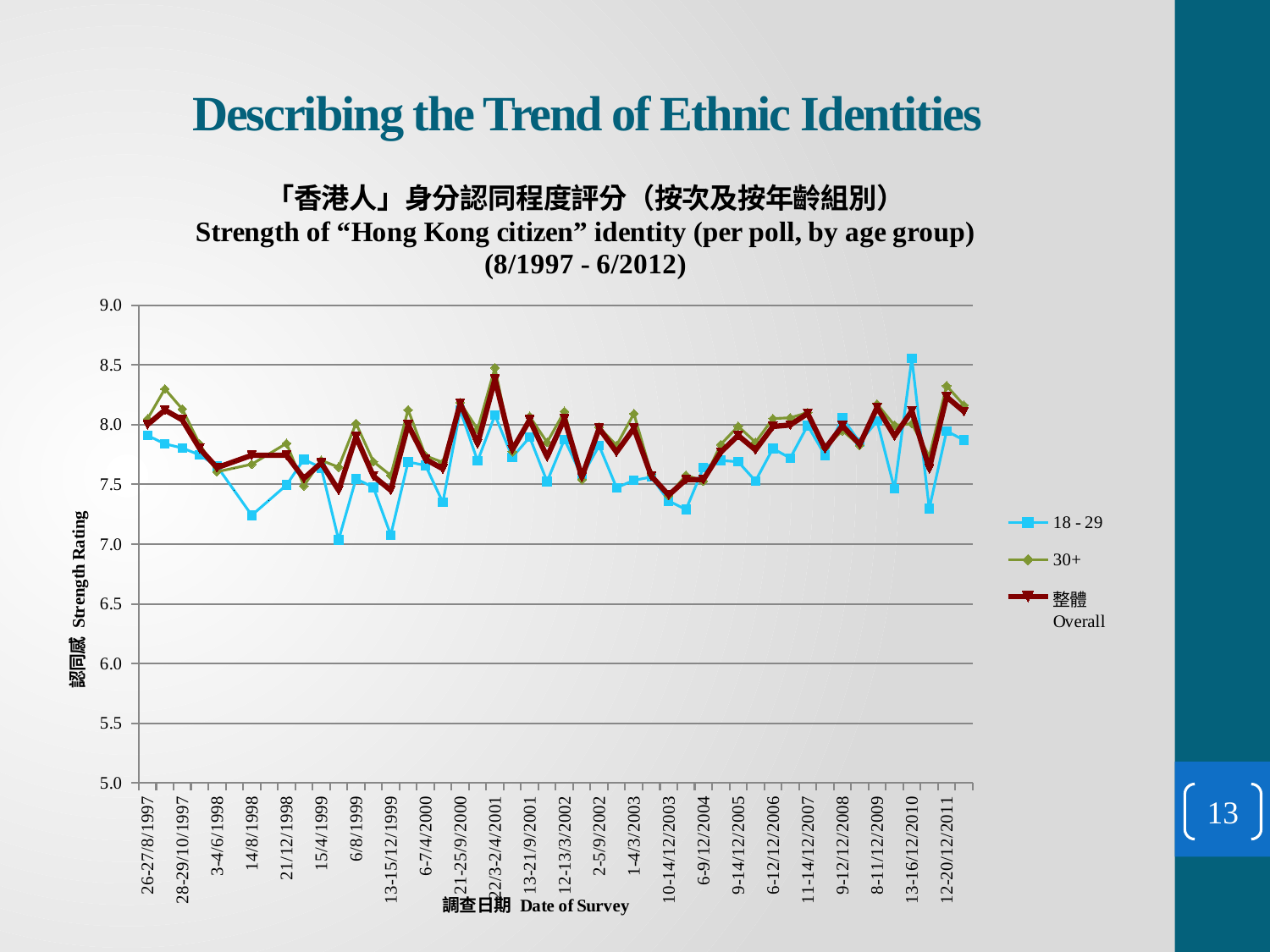

# Describing the Trend of Ethnic Identities

### Chart: 「香港人」身分認同程度評分（按次及按年齡組別） Strength of “Hong Kong citizen” identity (per poll, by age group)
(8/1997 - 6/2012)

| Category | 18 - 29 | 30+ | 整體 Overall |
|---|---|---|---|
| 26-27/8/1997 | 7.909677419354847 | 8.047904191616762 | 8.0 |
| 23-24/9/1997 | 7.839210881019482 | 8.299524207949851 | 8.1224 |
| 28-29/10/1997 | 7.804687499999999 | 8.13031161473086 | 8.040000000000001 |
| 8-9/12/1997 | 7.746575342465752 | 7.838129496402882 | 7.8 |
| 3-4/6/1998 | 7.651898734177218 | 7.605970149253731 | 7.64 |
| 22-24/6/1998 | 7.446639022261028 | 7.6373503997042675 | 7.691999999999998 |
| 14/8/1998 | 7.241379310344834 | 7.668730650154796 | 7.744 |
| 29/9/1998 | 7.36784034080878 | 7.755844950669864 | 7.744 |
| 21/12/1998 | 7.494301371272736 | 7.84295925118493 | 7.744 |
| 8-9/2/1999 | 7.709517288599792 | 7.487923456886156 | 7.55 |
| 15/4/1999 | 7.6389785432105155 | 7.701158643142699 | 7.68 |
| 8/6/1999 | 7.03531954000149 | 7.644490270600785 | 7.45 |
| 6/8/1999 | 7.546941823365691 | 8.010818764865391 | 7.9 |
| 26-27/10/1999 | 7.475593100308569 | 7.691026572441276 | 7.57 |
| 13-15/12/1999 | 7.075942060852594 | 7.574964709378635 | 7.45 |
| 1-2/2/2000 | 7.688265013802802 | 8.124029763934283 | 8.0 |
| 6-7/4/2000 | 7.65850494567861 | 7.739432254865497 | 7.71 |
| 7-8/6/2000 | 7.348840788936418 | 7.683868154869086 | 7.63 |
| 21-25/9/2000 | 8.121171632239582 | 8.183495489165301 | 8.18 |
| 4-12/12/2000 | 7.695904555167394 | 7.961560556070994 | 7.84 |
| 22/3-2/4/2001 | 8.079591430175455 | 8.476274699875873 | 8.38 |
| 1-5/6/2001 | 7.7280000000000015 | 7.77258566978193 | 7.79 |
| 13-21/9/2001 | 7.894327688865967 | 8.069425964793792 | 8.040000000000001 |
| 7-9/12/2001 | 7.523345700937896 | 7.85197782193311 | 7.73 |
| 12-13/3/2002 | 7.8771013627772755 | 8.111332657797533 | 8.05 |
| 4-5/6/2002 | 7.568086013356695 | 7.5394995055906255 | 7.56 |
| 2-5/9/2002 | 7.823930778739173 | 7.978664505077685 | 7.9700000000000015 |
| 13-18/12/2002 | 7.472533016861601 | 7.82659005730217 | 7.770000000000001 |
| 1-4/3/2003 | 7.53407041038924 | 8.0924774854405 | 7.9700000000000015 |
| 13-18/6/2003 | 7.561469733715506 | 7.587417184879139 | 7.57 |
| 10-14/12/2003 | 7.3615743922946795 | 7.40645678698924 | 7.41 |
| 7-11/6/2004 | 7.289153766554509 | 7.5779729034994725 | 7.54 |
| 6-9/12/2004 | 7.64014758106243 | 7.526831348711329 | 7.54 |
| 6-8/6/2005 | 7.699936134689725 | 7.834058074257582 | 7.770000000000001 |
| 9-14/12/2005 | 7.689981384467194 | 7.987042414667066 | 7.909643793846003 |
| 13-15/6/2006 | 7.528925120681815 | 7.85216384068039 | 7.78866521000798 |
| 6-12/12/2006 | 7.800074405917697 | 8.050833791776004 | 7.984344442179919 |
| 8-12/6/2007 | 7.719925585333749 | 8.057446969881841 | 7.997436125342251 |
| 11-14/12/2007 | 7.99293019904083 | 8.101331567745014 | 8.093634817204679 |
| 11-13/6/2008 | 7.743482012914626 | 7.8086989745025175 | 7.797922328047892 |
| 9-12/12/2008 | 8.05556280912427 | 7.949209747907357 | 7.990513118558684 |
| 8-13/6/2009 | 7.852054130266184 | 7.826831352565393 | 7.834364935782504 |
| 8-11/12/2009 | 8.029833401908832 | 8.17309173182184 | 8.144166210547935 |
| 9-13/6/2010 | 7.462314474299461 | 7.994002453634848 | 7.904012906416985 |
| 13-16/12/2010 | 8.554694062767751 | 8.007611389049117 | 8.115300448019948 |
| 21-22/6/2011 | 7.297742463587447 | 7.734110108484021 | 7.631408114749958 |
| 12-20/12/2011 | 7.946878394357851 | 8.325607318956257 | 8.232815633514718 |
| 13-20/6/2012 | 7.870119366034308 | 8.163111542671086 | 8.109586576811541 |

13